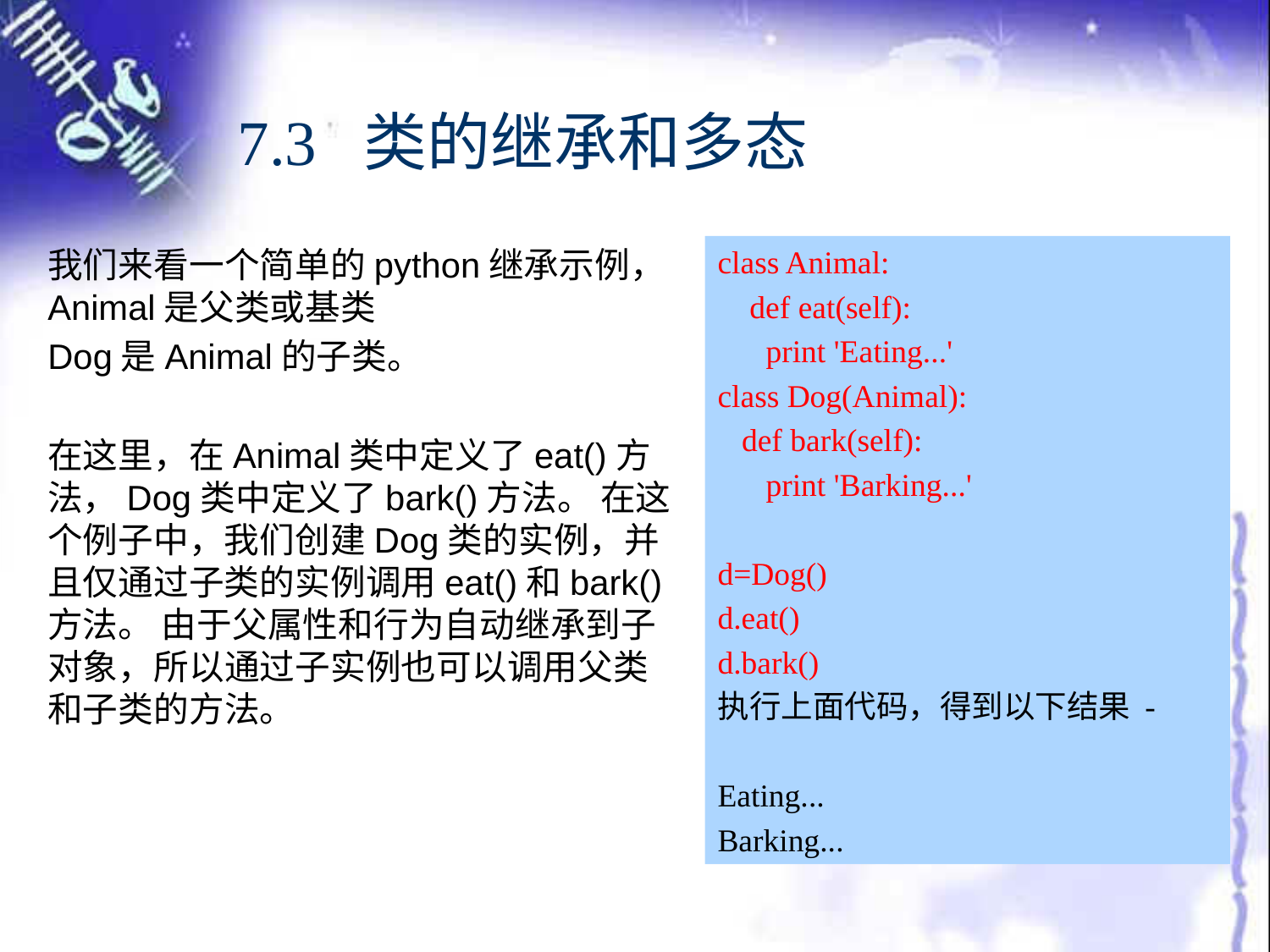

# 7.3  类的继承和多态
我们来看一个简单的python继承示例，Animal是父类或基类
Dog是Animal的子类。

在这里，在Animal类中定义了eat()方法，Dog类中定义了bark()方法。 在这个例子中，我们创建Dog类的实例，并且仅通过子类的实例调用eat()和bark()方法。 由于父属性和行为自动继承到子对象，所以通过子实例也可以调用父类和子类的方法。

class Animal:
    def eat(self):
      print 'Eating...'
class Dog(Animal):
   def bark(self):
      print 'Barking...'

d=Dog()
d.eat()
d.bark()
执行上面代码，得到以下结果 -

Eating...
Barking...